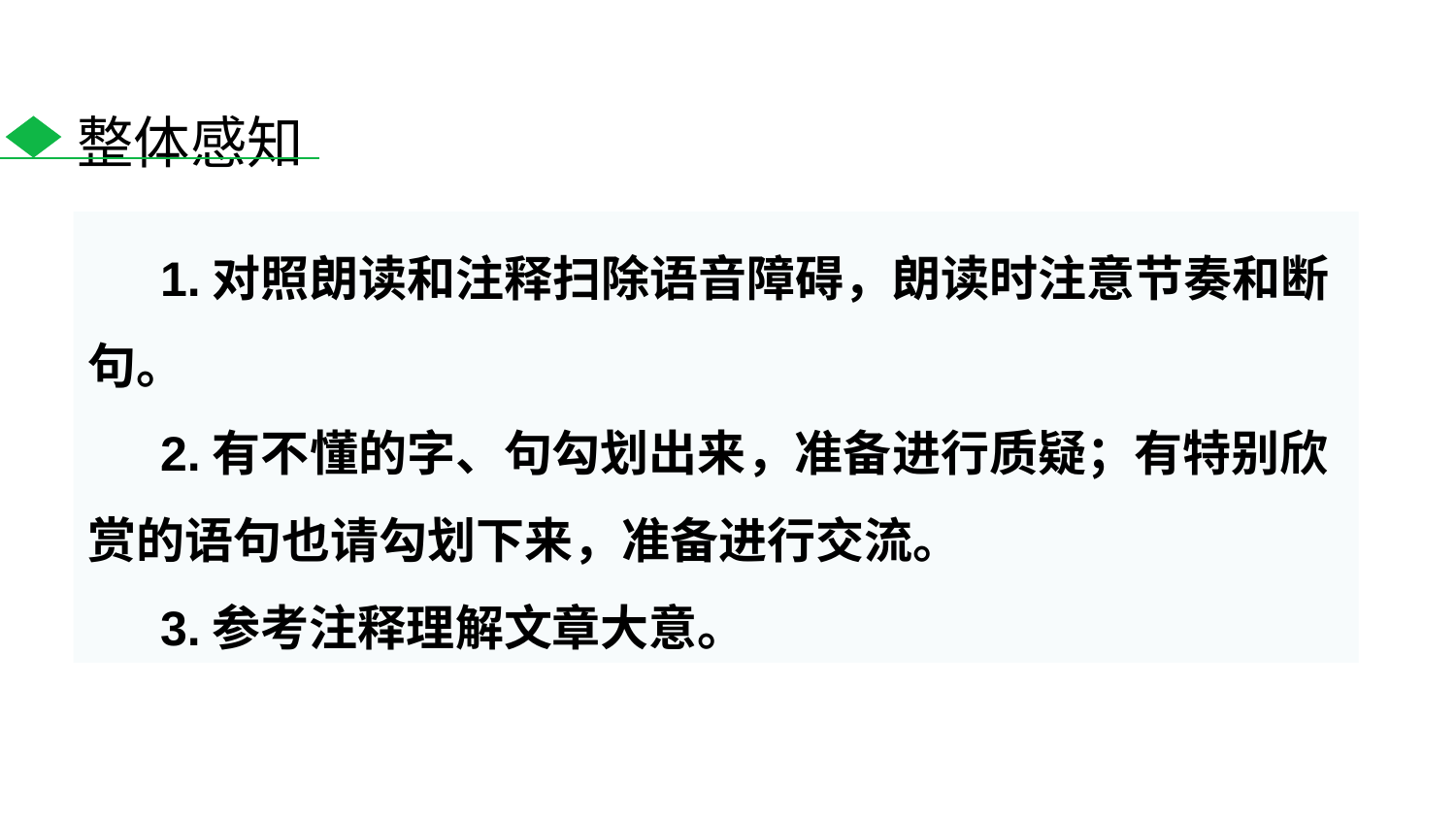

整体感知

1.对照朗读和注释扫除语音障碍，朗读时注意节奏和断句。
2.有不懂的字、句勾划出来，准备进行质疑；有特别欣赏的语句也请勾划下来，准备进行交流。
3.参考注释理解文章大意。